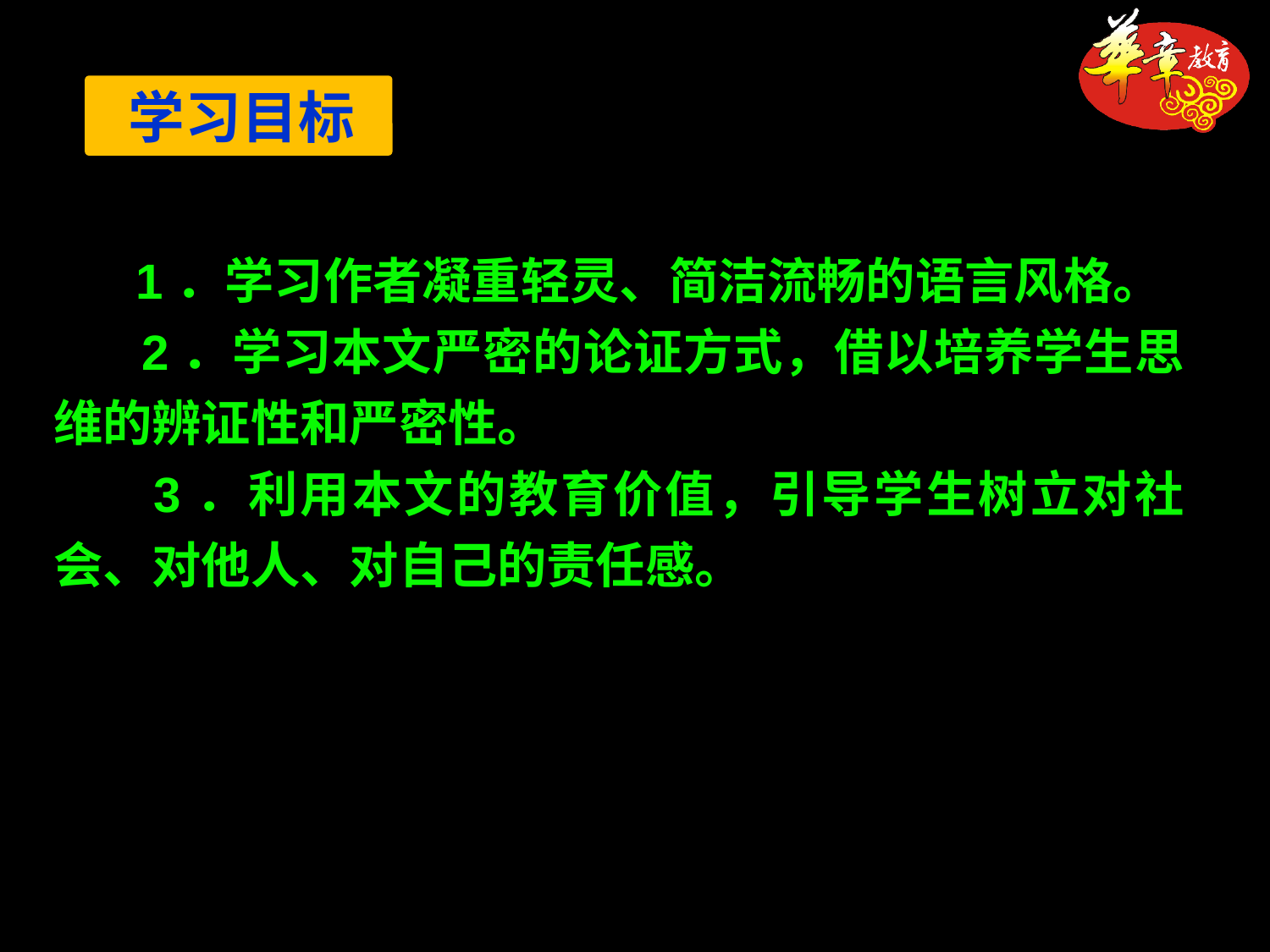

学习目标
      1．学习作者凝重轻灵、简洁流畅的语言风格。
      2．学习本文严密的论证方式，借以培养学生思维的辨证性和严密性。
      3．利用本文的教育价值，引导学生树立对社会、对他人、对自己的责任感。